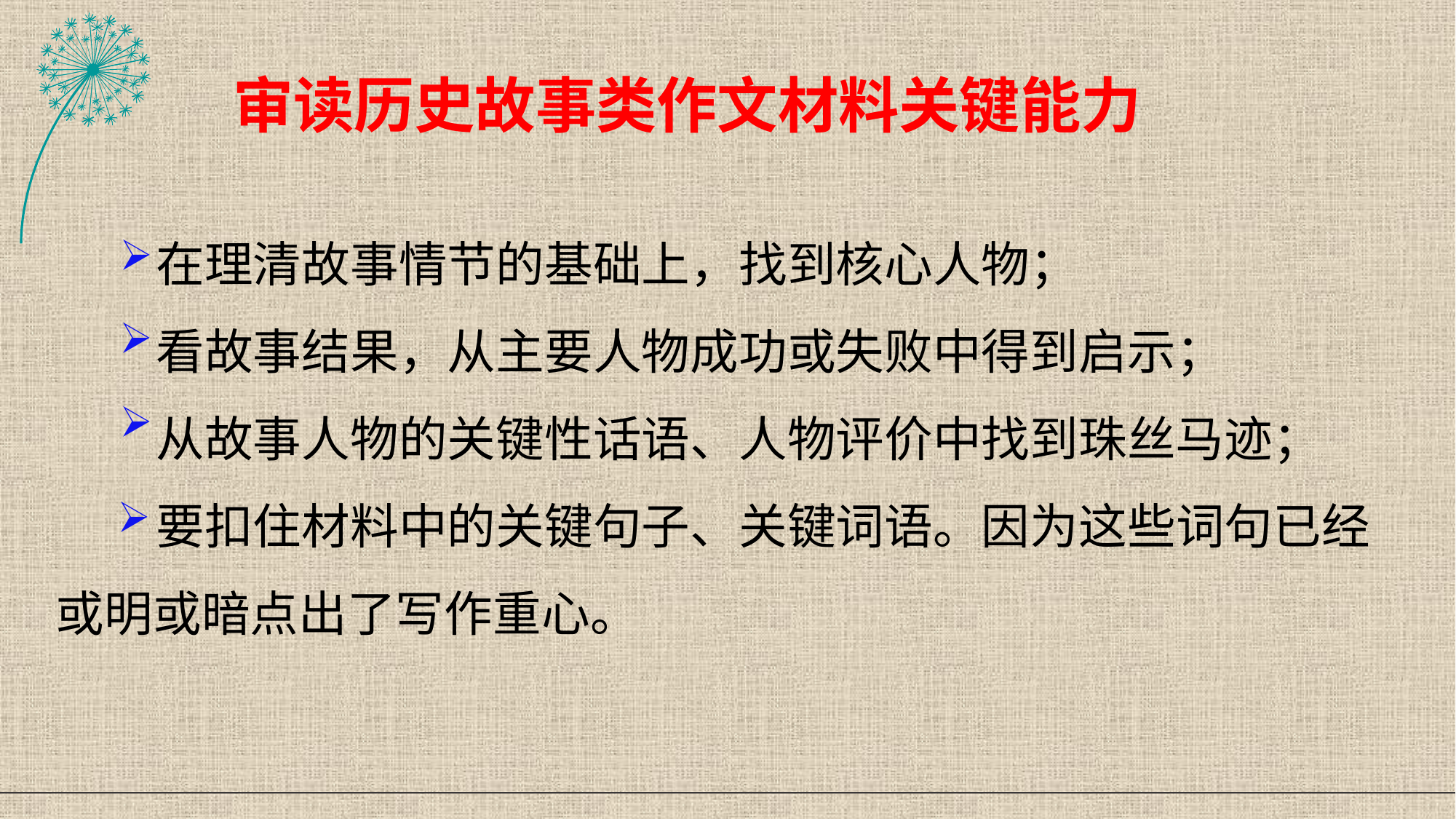

审读历史故事类作文材料关键能力
  在理清故事情节的基础上，找到核心人物；
  看故事结果，从主要人物成功或失败中得到启示；
  从故事人物的关键性话语、人物评价中找到珠丝马迹；
  要扣住材料中的关键句子、关键词语。因为这些词句已经或明或暗点出了写作重心。

#

49